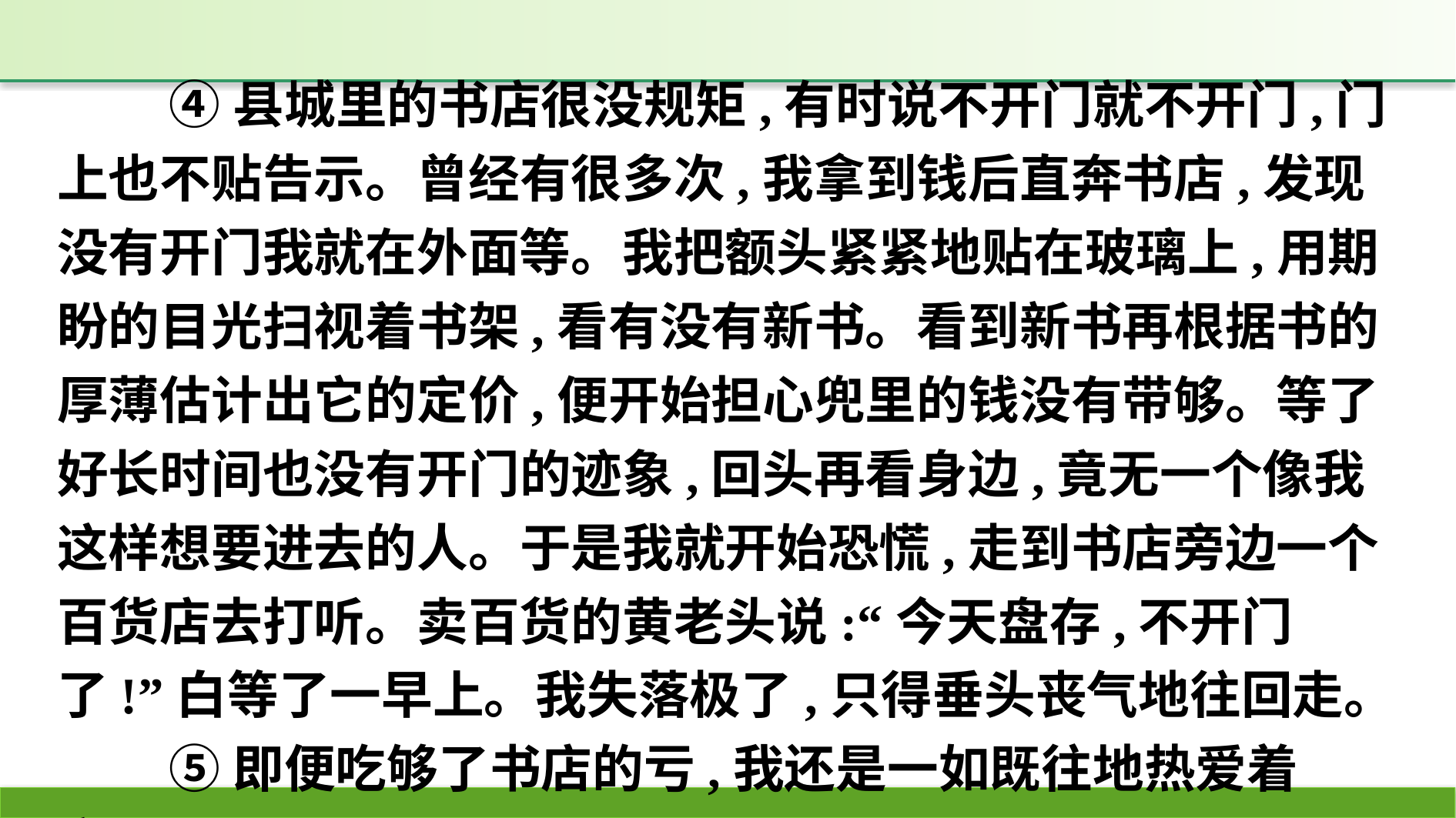

④县城里的书店很没规矩,有时说不开门就不开门,门上也不贴告示。曾经有很多次,我拿到钱后直奔书店,发现没有开门我就在外面等。我把额头紧紧地贴在玻璃上,用期盼的目光扫视着书架,看有没有新书。看到新书再根据书的厚薄估计出它的定价,便开始担心兜里的钱没有带够。等了好长时间也没有开门的迹象,回头再看身边,竟无一个像我这样想要进去的人。于是我就开始恐慌,走到书店旁边一个百货店去打听。卖百货的黄老头说:“今天盘存,不开门了!”白等了一早上。我失落极了,只得垂头丧气地往回走。
⑤即便吃够了书店的亏,我还是一如既往地热爱着它。